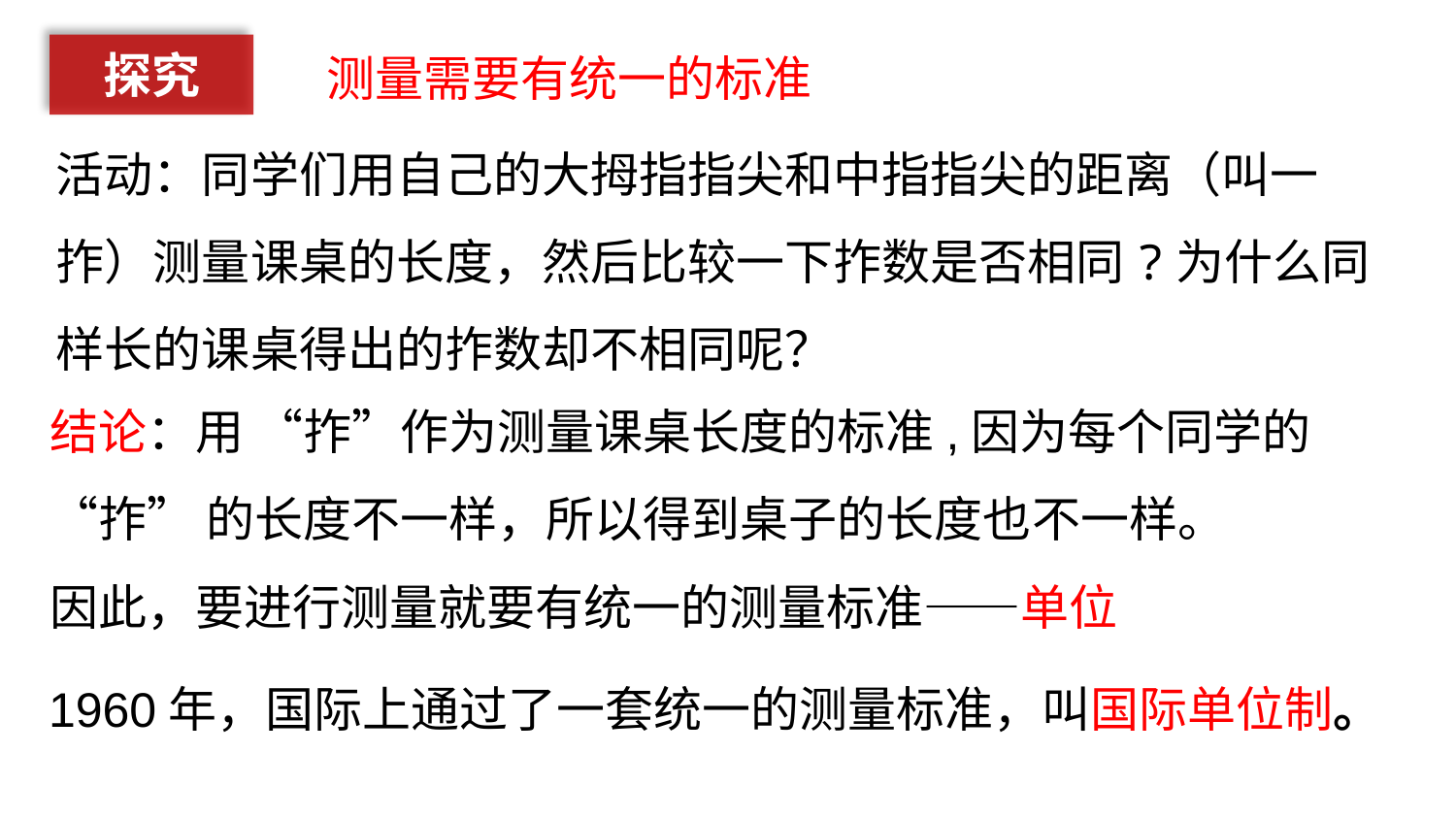

探究
测量需要有统一的标准
活动：同学们用自己的大拇指指尖和中指指尖的距离（叫一拃）测量课桌的长度，然后比较一下拃数是否相同?为什么同样长的课桌得出的拃数却不相同呢？
结论：用 “拃”作为测量课桌长度的标准,因为每个同学的 “拃” 的长度不一样，所以得到桌子的长度也不一样。
因此，要进行测量就要有统一的测量标准——单位
1960年，国际上通过了一套统一的测量标准，叫国际单位制。